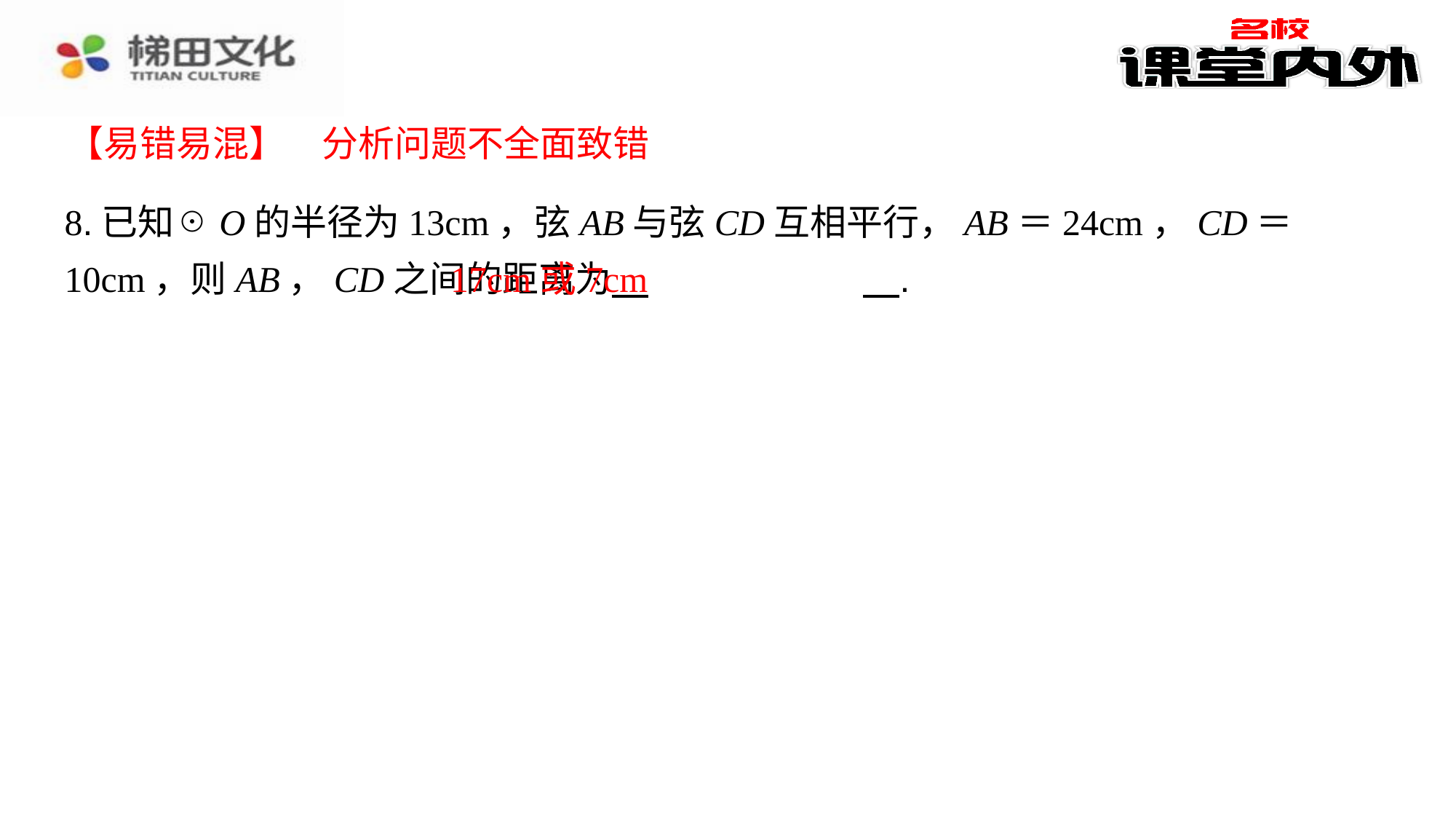

【易错易混】　分析问题不全面致错
8.已知☉O的半径为13cm，弦AB与弦CD互相平行，AB＝24cm，CD＝10cm，则AB，CD之间的距离为 　17cm或7cm　⁠.
17cm或7cm